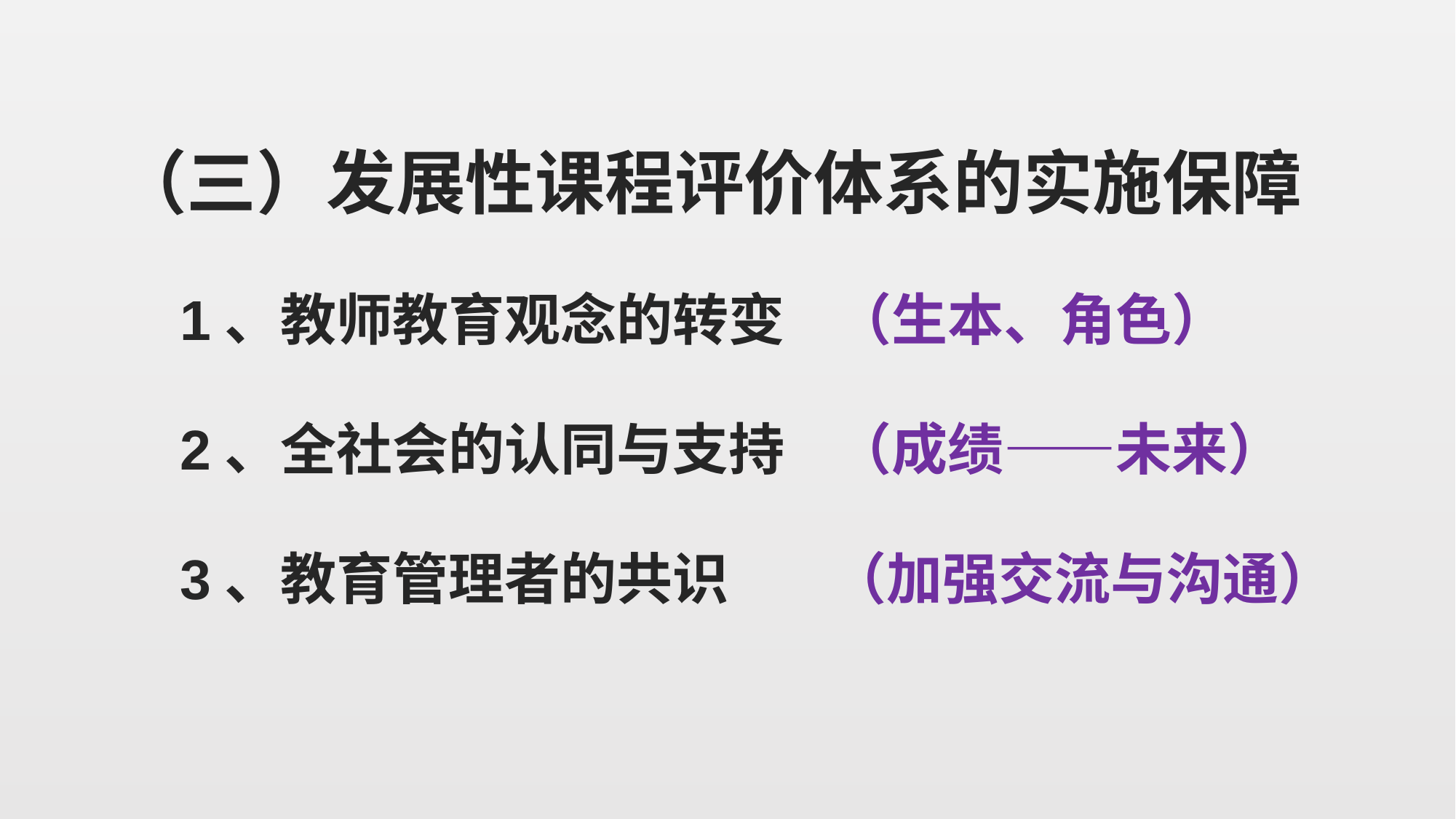

（三）发展性课程评价体系的实施保障
    1、教师教育观念的转变    （生本、角色）
    2、全社会的认同与支持    （成绩——未来）
    3、教育管理者的共识        （加强交流与沟通）